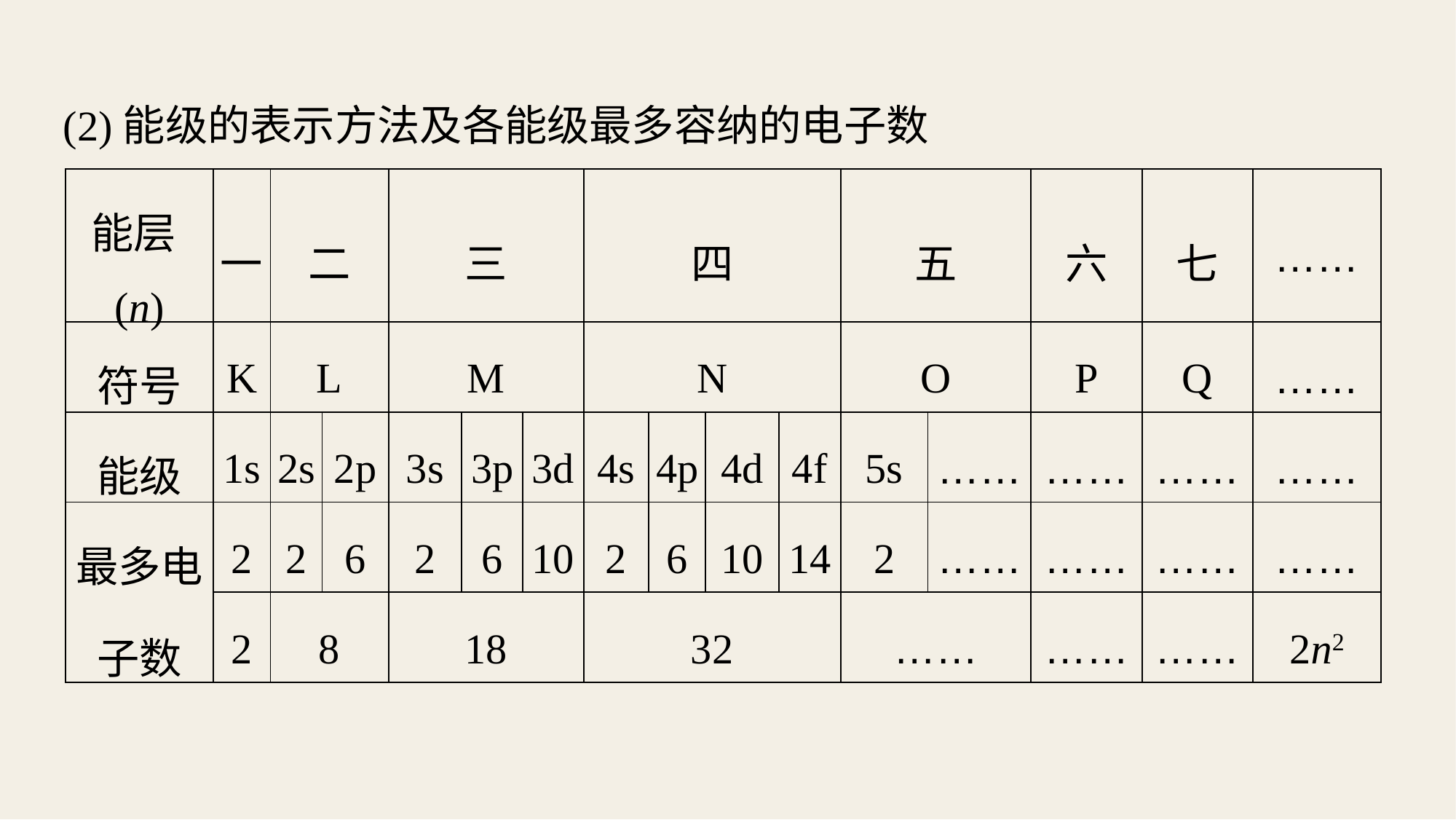

(2)能级的表示方法及各能级最多容纳的电子数
| 能层(n) | 一 | 二 |  | 三 |  |  | 四 |  |  |  | 五 |  | 六 | 七 | …… |
| --- | --- | --- | --- | --- | --- | --- | --- | --- | --- | --- | --- | --- | --- | --- | --- |
| 符号 | K | L |  | M |  |  | N |  |  |  | O |  | P | Q | …… |
| 能级 | 1s | 2s | 2p | 3s | 3p | 3d | 4s | 4p | 4d | 4f | 5s | …… | …… | …… | …… |
| 最多电子数 | 2 | 2 | 6 | 2 | 6 | 10 | 2 | 6 | 10 | 14 | 2 | …… | …… | …… | …… |
|  | 2 | 8 |  | 18 |  |  | 32 |  |  |  | …… |  | …… | …… | 2n2 |